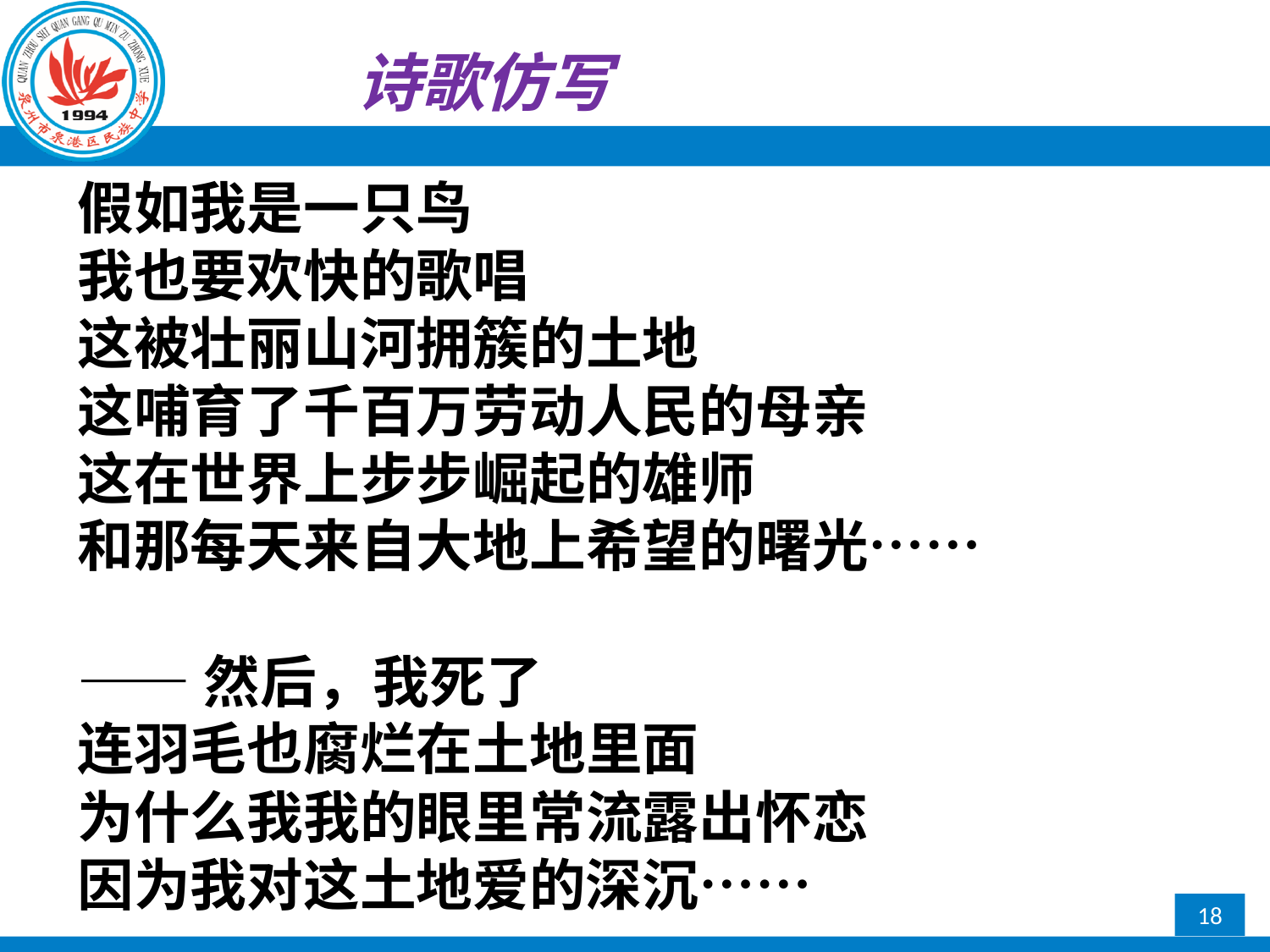

诗歌仿写
假如我是一只鸟
我也要欢快的歌唱
这被壮丽山河拥簇的土地
这哺育了千百万劳动人民的母亲
这在世界上步步崛起的雄师
和那每天来自大地上希望的曙光……

——然后，我死了
连羽毛也腐烂在土地里面
为什么我我的眼里常流露出怀恋
因为我对这土地爱的深沉……